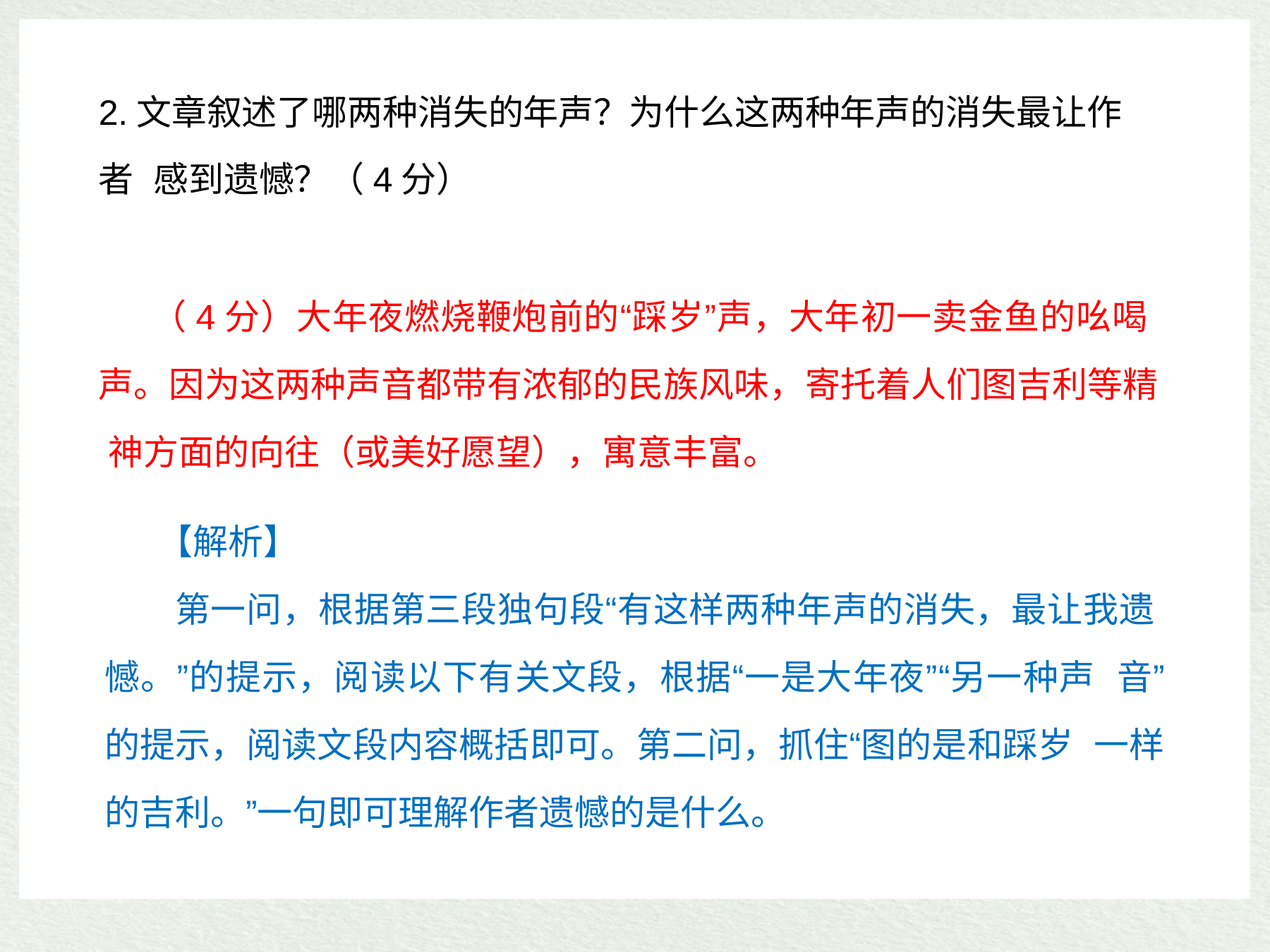

2.文章叙述了哪两种消失的年声？为什么这两种年声的消失最让作者  感到遗憾？（4分）

（4分）大年夜燃烧鞭炮前的“踩岁”声，大年初一卖金鱼的吆喝  声。因为这两种声音都带有浓郁的民族风味，寄托着人们图吉利等精  神方面的向往（或美好愿望），寓意丰富。

【解析】
第一问，根据第三段独句段“有这样两种年声的消失，最让我遗  憾。”的提示，阅读以下有关文段，根据“一是大年夜”“另一种声  音”的提示，阅读文段内容概括即可。第二问，抓住“图的是和踩岁  一样的吉利。”一句即可理解作者遗憾的是什么。